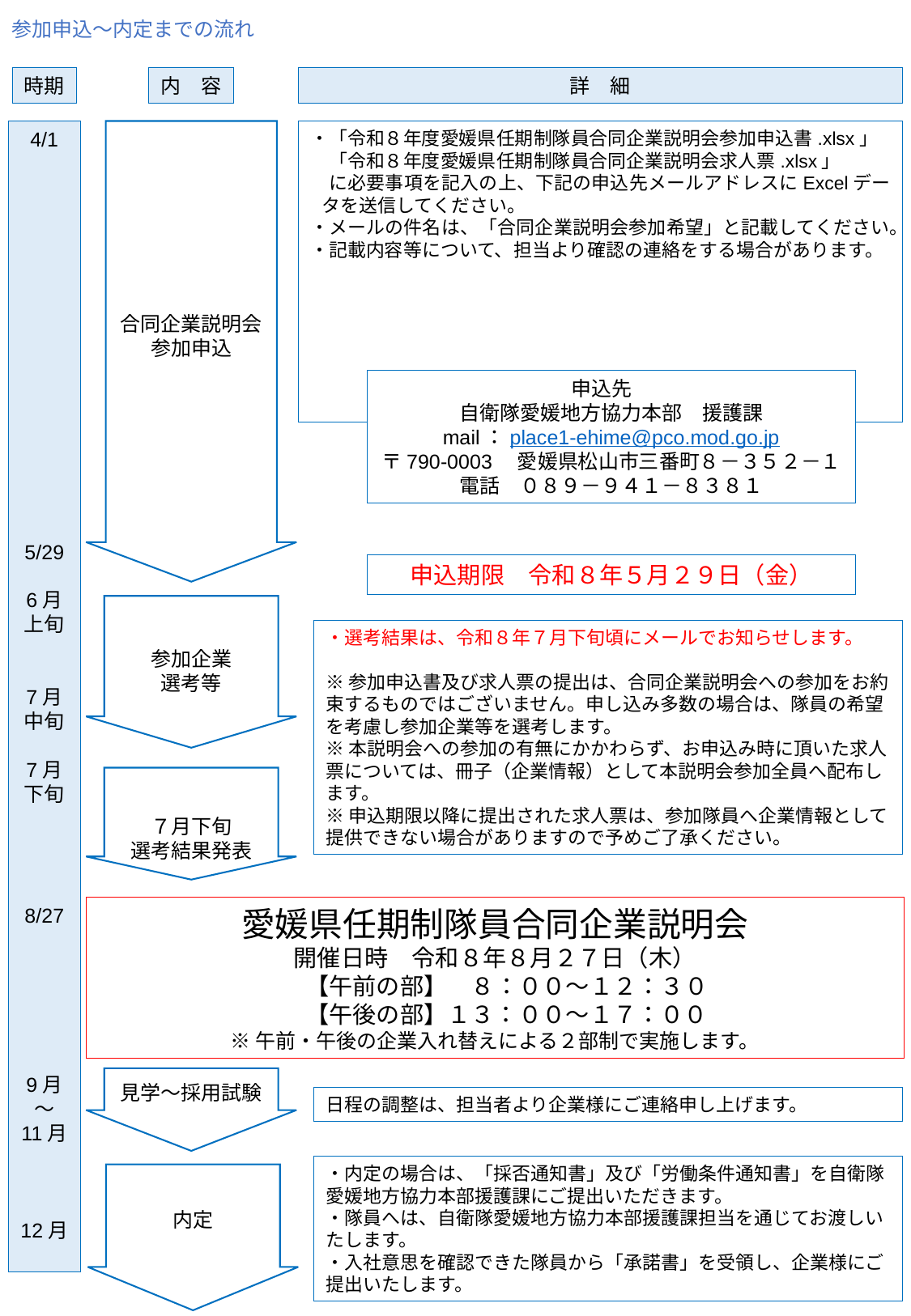

参加申込～内定までの流れ

時期
内　容
詳　細
・「令和８年度愛媛県任期制隊員合同企業説明会参加申込書.xlsx」
　「令和８年度愛媛県任期制隊員合同企業説明会求人票.xlsx」
　に必要事項を記入の上、下記の申込先メールアドレスにExcelデータを送信してください。
・メールの件名は、「合同企業説明会参加希望」と記載してください。
・記載内容等について、担当より確認の連絡をする場合があります。

4/1

5/29

6月
上旬

7月
中旬

7月
下旬

8/27

9月
～
11月

12月

合同企業説明会
参加申込
申込先
自衛隊愛媛地方協力本部　援護課
mail：place1-ehime@pco.mod.go.jp
〒790-0003　愛媛県松山市三番町８－３５２－１
電話　０８９－９４１－８３８１
申込期限　令和８年５月２９日（金）

参加企業
選考等
・選考結果は、令和８年７月下旬頃にメールでお知らせします。

※参加申込書及び求人票の提出は、合同企業説明会への参加をお約束するものではございません。申し込み多数の場合は、隊員の希望を考慮し参加企業等を選考します。
※本説明会への参加の有無にかかわらず、お申込み時に頂いた求人票については、冊子（企業情報）として本説明会参加全員へ配布します。
※申込期限以降に提出された求人票は、参加隊員へ企業情報として提供できない場合がありますので予めご了承ください。

７月下旬
選考結果発表
愛媛県任期制隊員合同企業説明会
開催日時　令和８年８月２７日（木）
　【午前の部】　８：００～１２：３０
　【午後の部】１３：００～１７：００
※午前・午後の企業入れ替えによる２部制で実施します。
見学～採用試験
日程の調整は、担当者より企業様にご連絡申し上げます。
・内定の場合は、「採否通知書」及び「労働条件通知書」を自衛隊愛媛地方協力本部援護課にご提出いただきます。
・隊員へは、自衛隊愛媛地方協力本部援護課担当を通じてお渡しいたします。
・入社意思を確認できた隊員から「承諾書」を受領し、企業様にご提出いたします。
内定